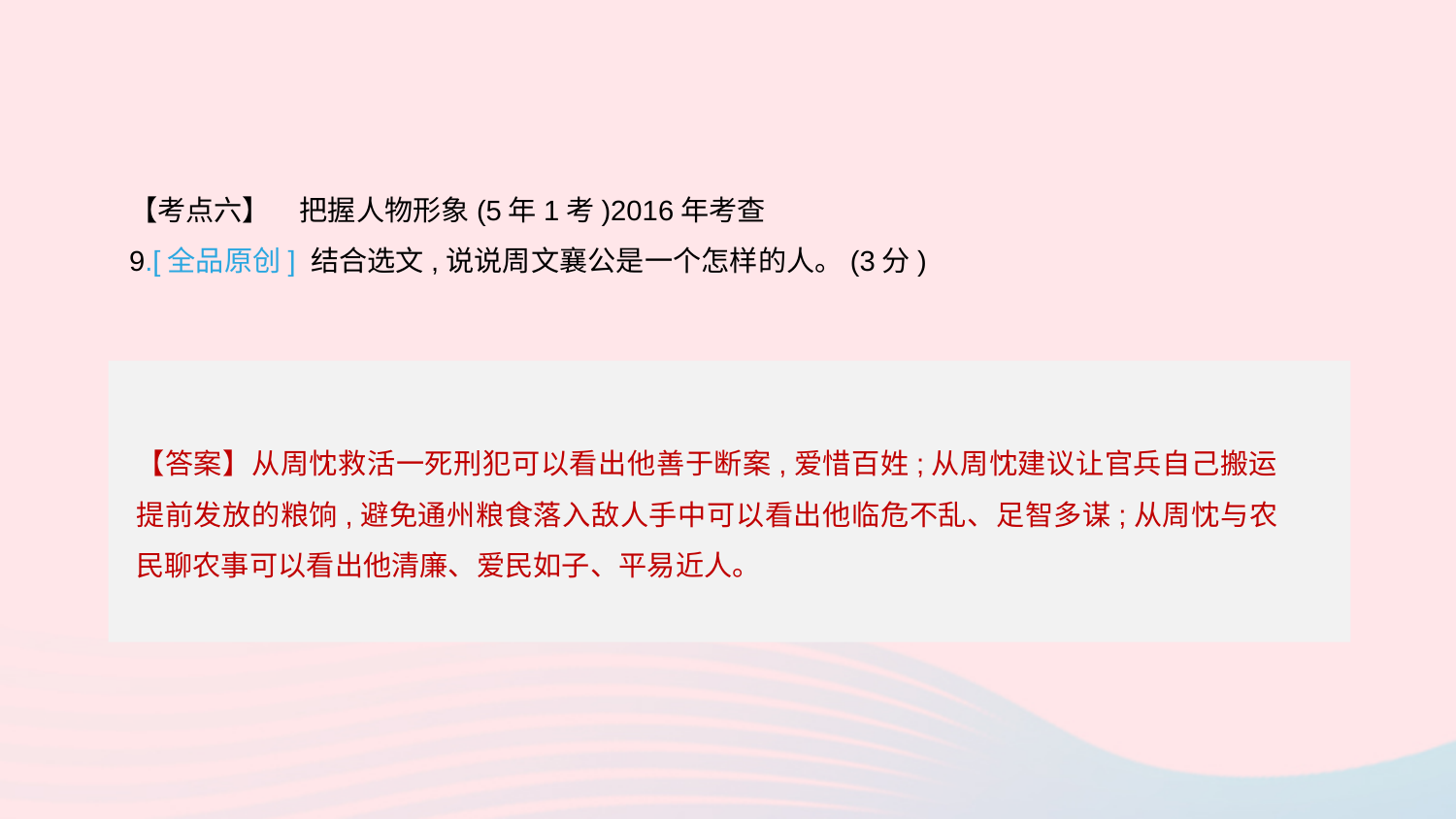

【考点六】　把握人物形象(5年1考)2016年考查
9.[全品原创] 结合选文,说说周文襄公是一个怎样的人。(3分)

【答案】从周忱救活一死刑犯可以看出他善于断案,爱惜百姓;从周忱建议让官兵自己搬运提前发放的粮饷,避免通州粮食落入敌人手中可以看出他临危不乱、足智多谋;从周忱与农民聊农事可以看出他清廉、爱民如子、平易近人。